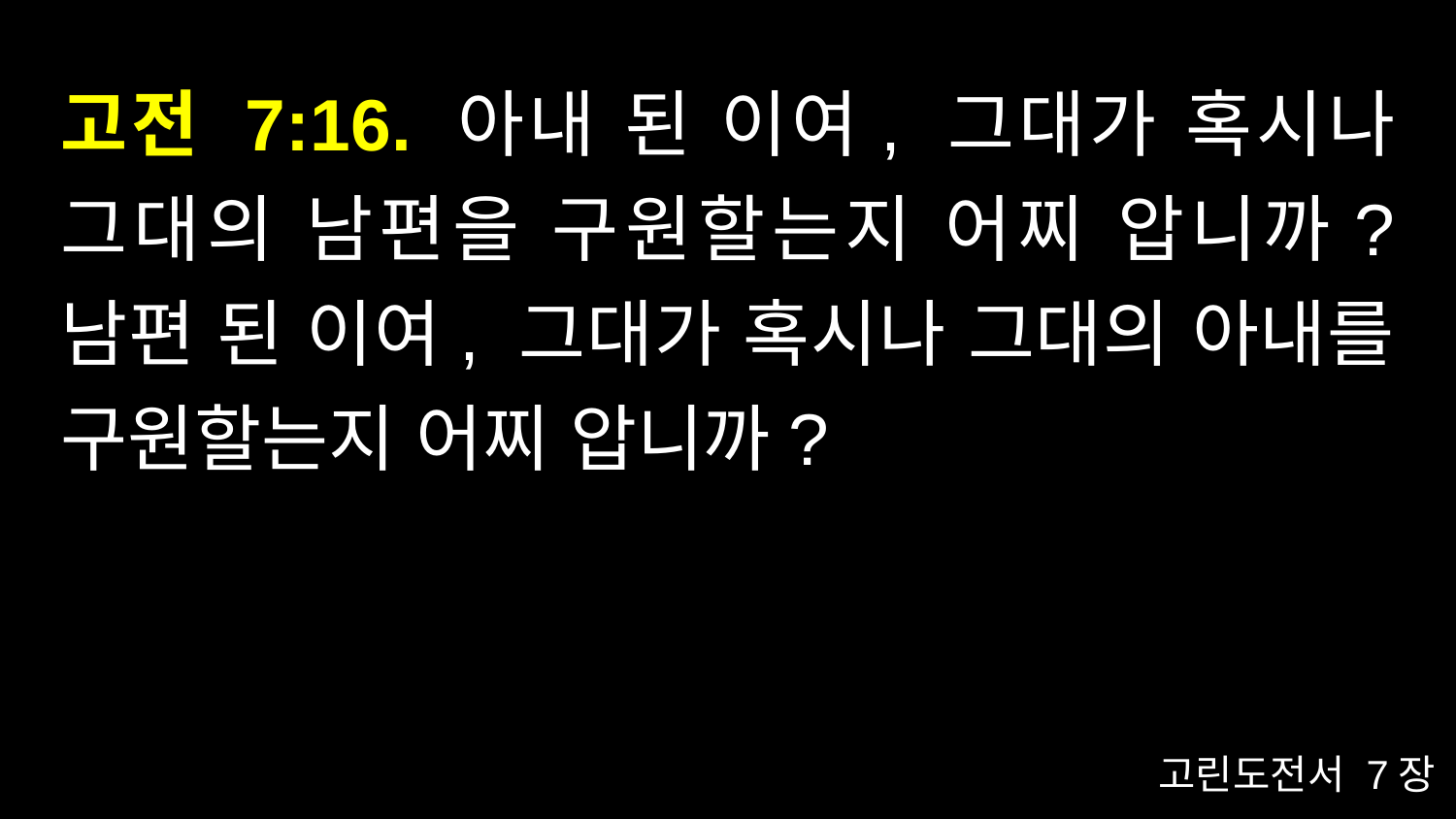

# 고전 7:16. 아내 된 이여, 그대가 혹시나 그대의 남편을 구원할는지 어찌 압니까? 남편 된 이여, 그대가 혹시나 그대의 아내를 구원할는지 어찌 압니까?
고린도전서 7장